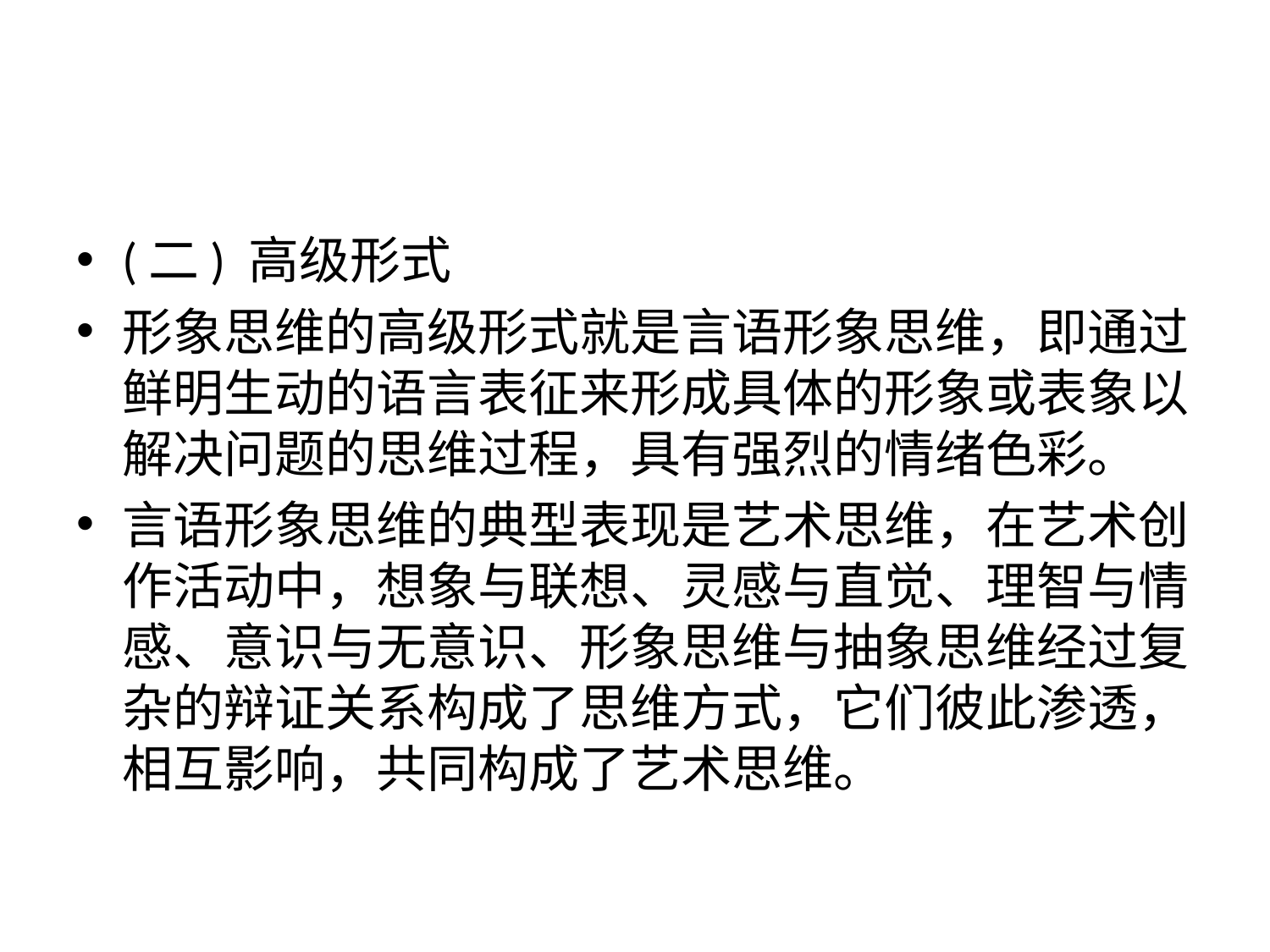

#
(二) 高级形式
形象思维的高级形式就是言语形象思维，即通过鲜明生动的语言表征来形成具体的形象或表象以解决问题的思维过程，具有强烈的情绪色彩。
言语形象思维的典型表现是艺术思维，在艺术创作活动中，想象与联想、灵感与直觉、理智与情感、意识与无意识、形象思维与抽象思维经过复杂的辩证关系构成了思维方式，它们彼此渗透，相互影响，共同构成了艺术思维。